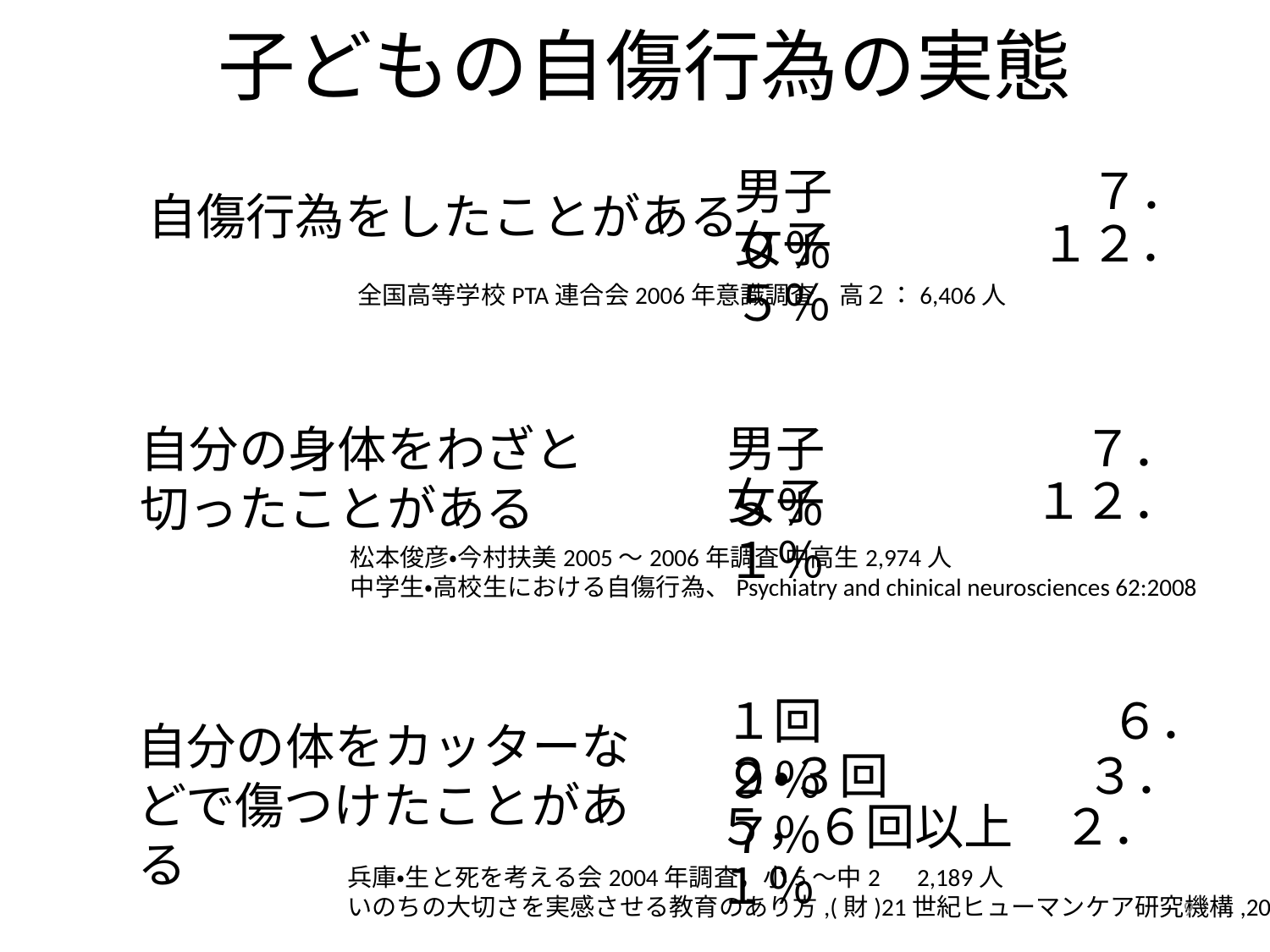

# 子どもの自傷行為の実態
男子　　　 　　７．０％
自傷行為をしたことがある
女子　　　 　１２．５％
全国高等学校PTA連合会2006年意識調査　高２：6,406人
男子　　 　　　７．５％
自分の身体をわざと切ったことがある
女子　　 　　１２．１％
松本俊彦・今村扶美2005～2006年調査 中高生2,974人
中学生・高校生における自傷行為、Psychiatry and chinical neurosciences 62:2008
１回　　　　　　　　　６．９％
自分の体をカッターなどで傷つけたことがある
２・３回　　　　３．７％
５，６回以上　２．１％
兵庫・生と死を考える会2004年調査，小5～中2　2,189人
いのちの大切さを実感させる教育のあり方,(財)21世紀ヒューマンケア研究機構,2005
9